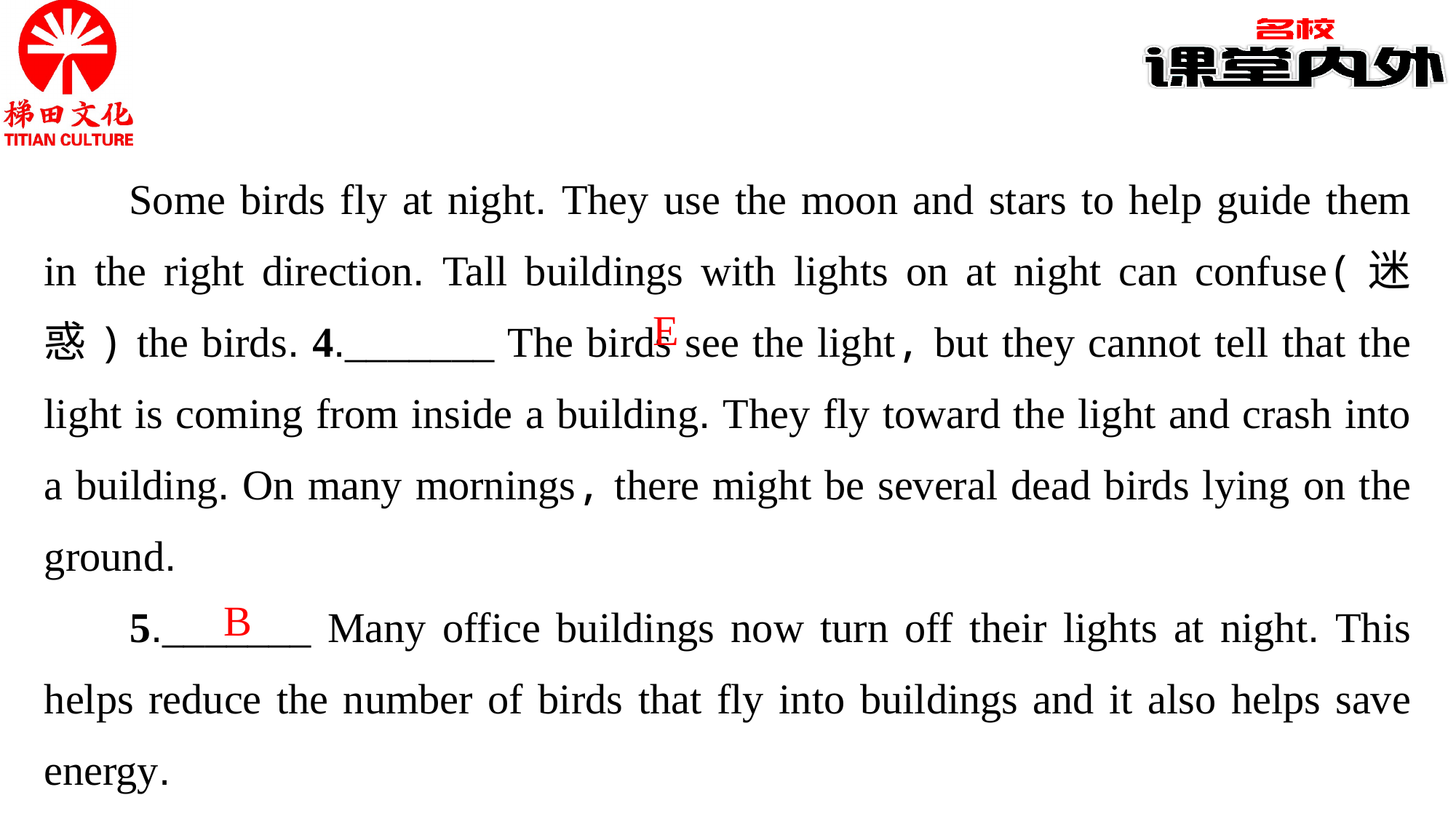

Some birds fly at night. They use the moon and stars to help guide them in the right direction. Tall buildings with lights on at night can confuse(迷惑) the birds. 4._______ The birds see the light, but they cannot tell that the light is coming from inside a building. They fly toward the light and crash into a building. On many mornings, there might be several dead birds lying on the ground.
5._______ Many office buildings now turn off their lights at night. This helps reduce the number of birds that fly into buildings and it also helps save energy.
E
B